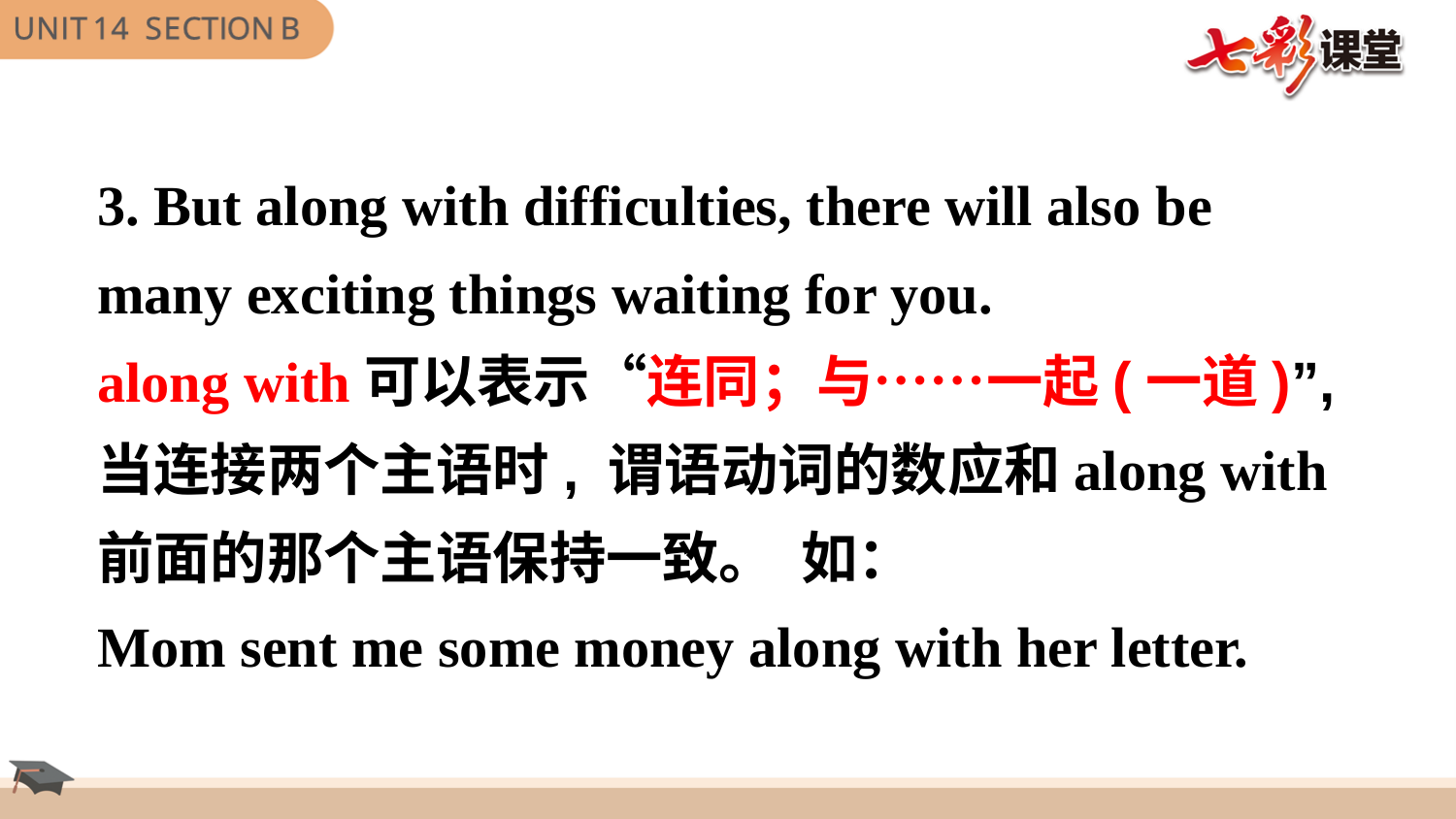

3. But along with difficulties, there will also be
many exciting things waiting for you.
along with可以表示“连同；与……一起(一道)”,
当连接两个主语时, 谓语动词的数应和along with
前面的那个主语保持一致。  如：
Mom sent me some money along with her letter.